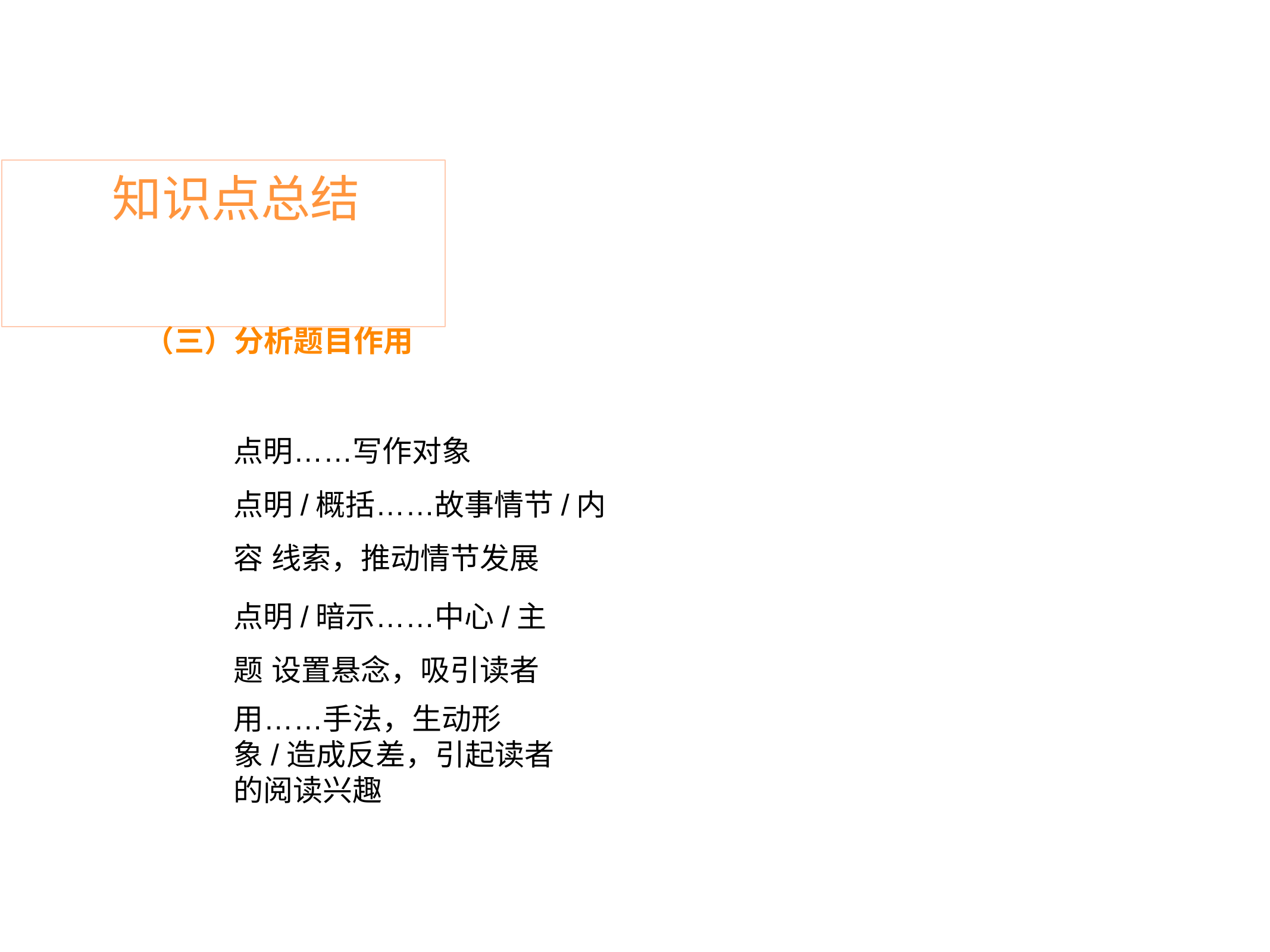

# 知识点总结
（三）分析题目作用

点明……写作对象
点明/概括……故事情节/内容 线索，推动情节发展
点明/暗示……中心/主题 设置悬念，吸引读者
用……手法，生动形象/造成反差，引起读者的阅读兴趣